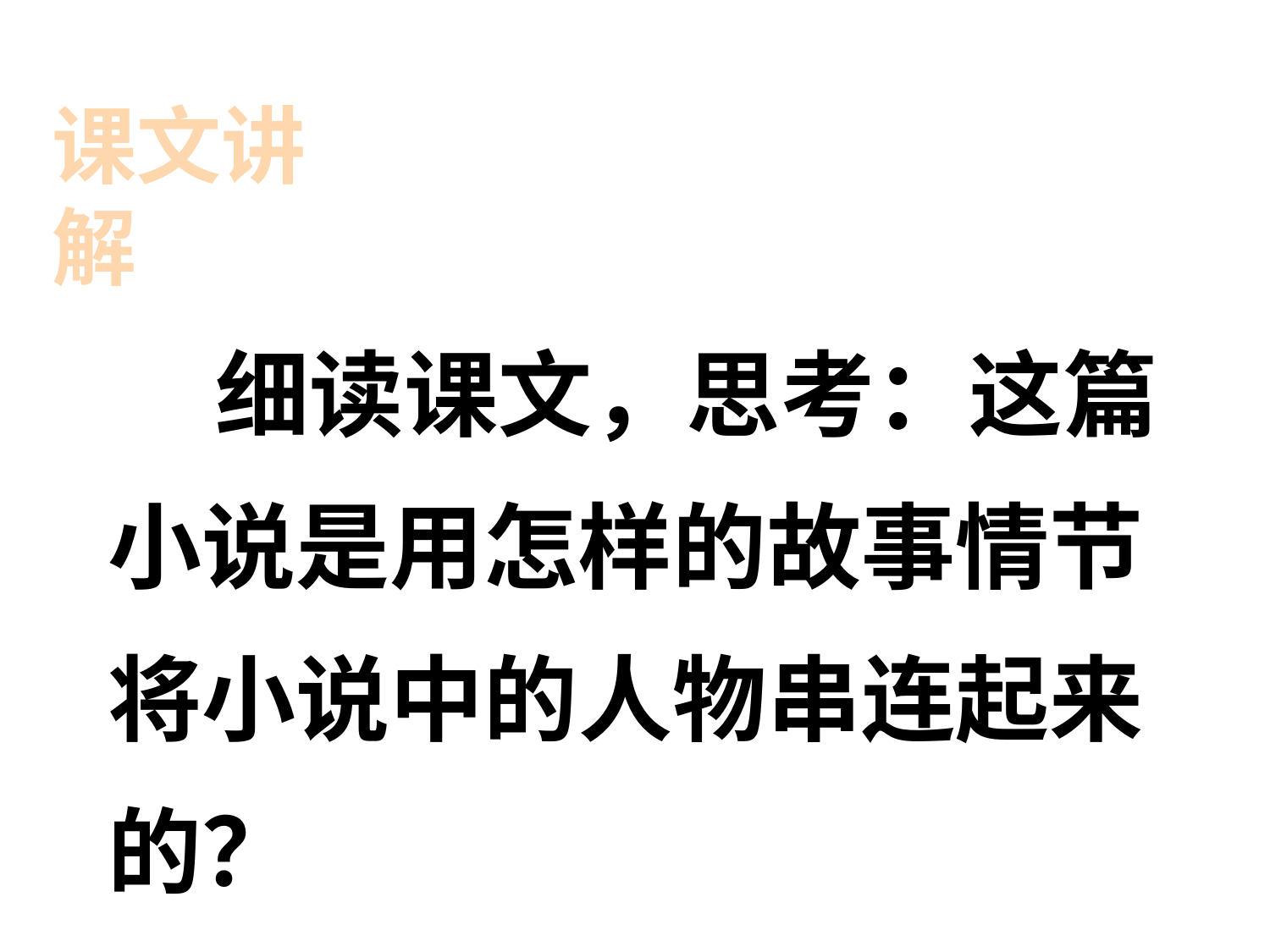

课文讲解
    细读课文，思考：这篇小说是用怎样的故事情节将小说中的人物串连起来的？